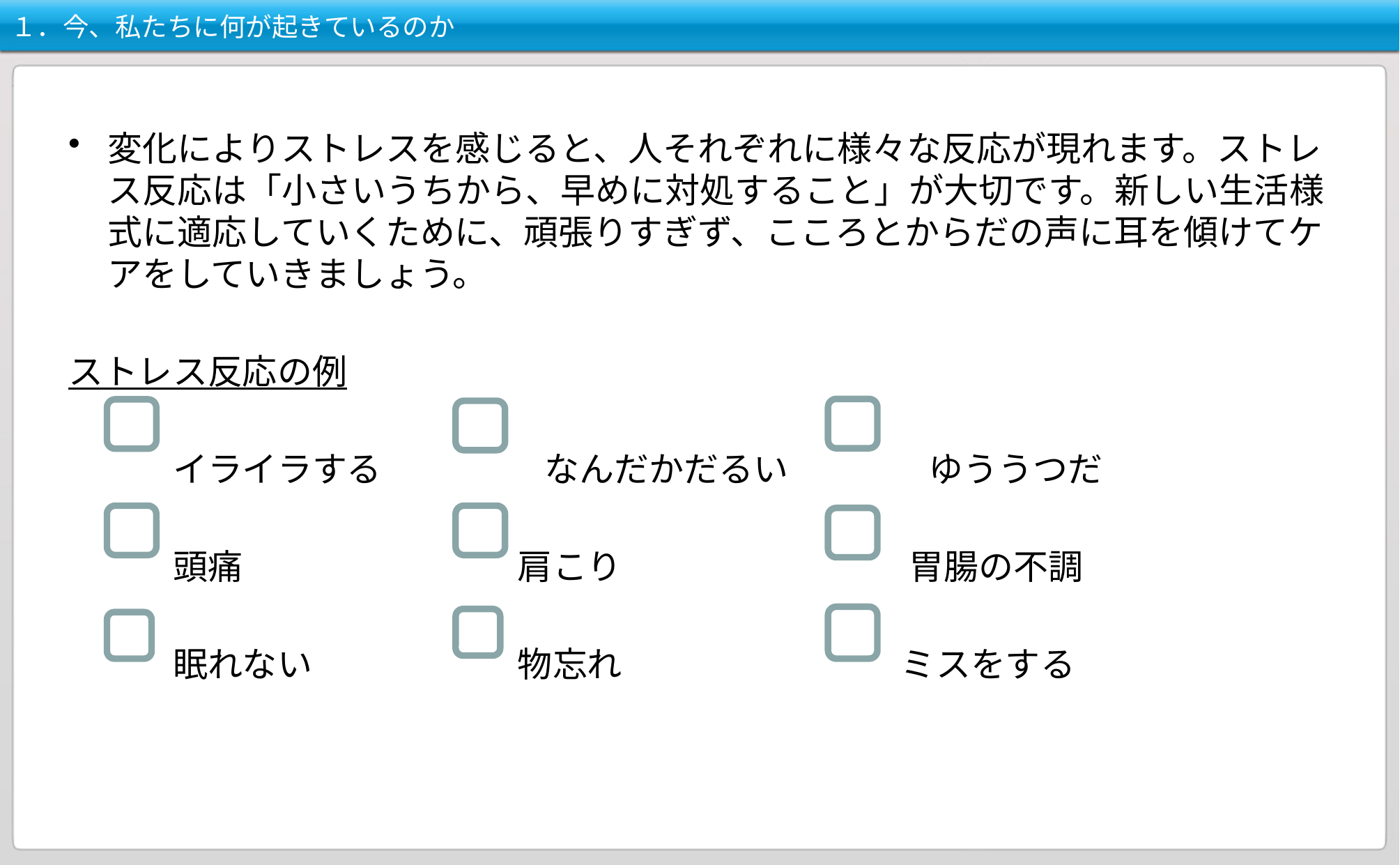

# １．今、私たちに何が起きているのか
変化によりストレスを感じると、人それぞれに様々な反応が現れます。ストレス反応は「小さいうちから、早めに対処すること」が大切です。新しい生活様式に適応していくために、頑張りすぎず、こころとからだの声に耳を傾けてケアをしていきましょう。

ストレス反応の例

　　　イライラする　　　　   なんだかだるい　　　　ゆううつだ

　　　頭痛　　　　　　　    肩こり　　　　　　　　 胃腸の不調

　　　眠れない　　　　　    物忘れ　　　　　　　　ミスをする